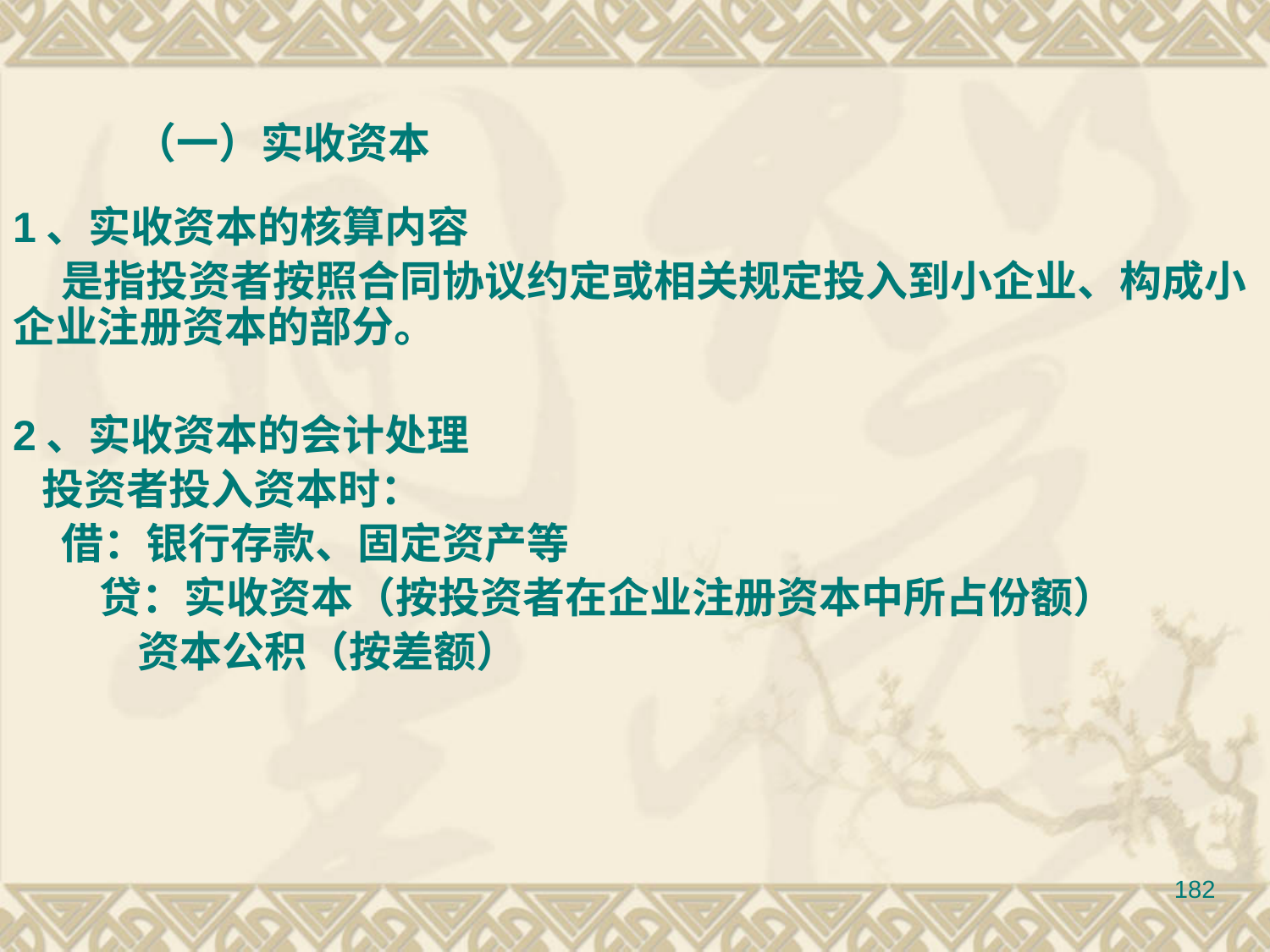

1、实收资本的核算内容
    是指投资者按照合同协议约定或相关规定投入到小企业、构成小企业注册资本的部分。

2、实收资本的会计处理
  投资者投入资本时：
    借：银行存款、固定资产等
        贷：实收资本（按投资者在企业注册资本中所占份额）
            资本公积（按差额）

 （一）实收资本
182